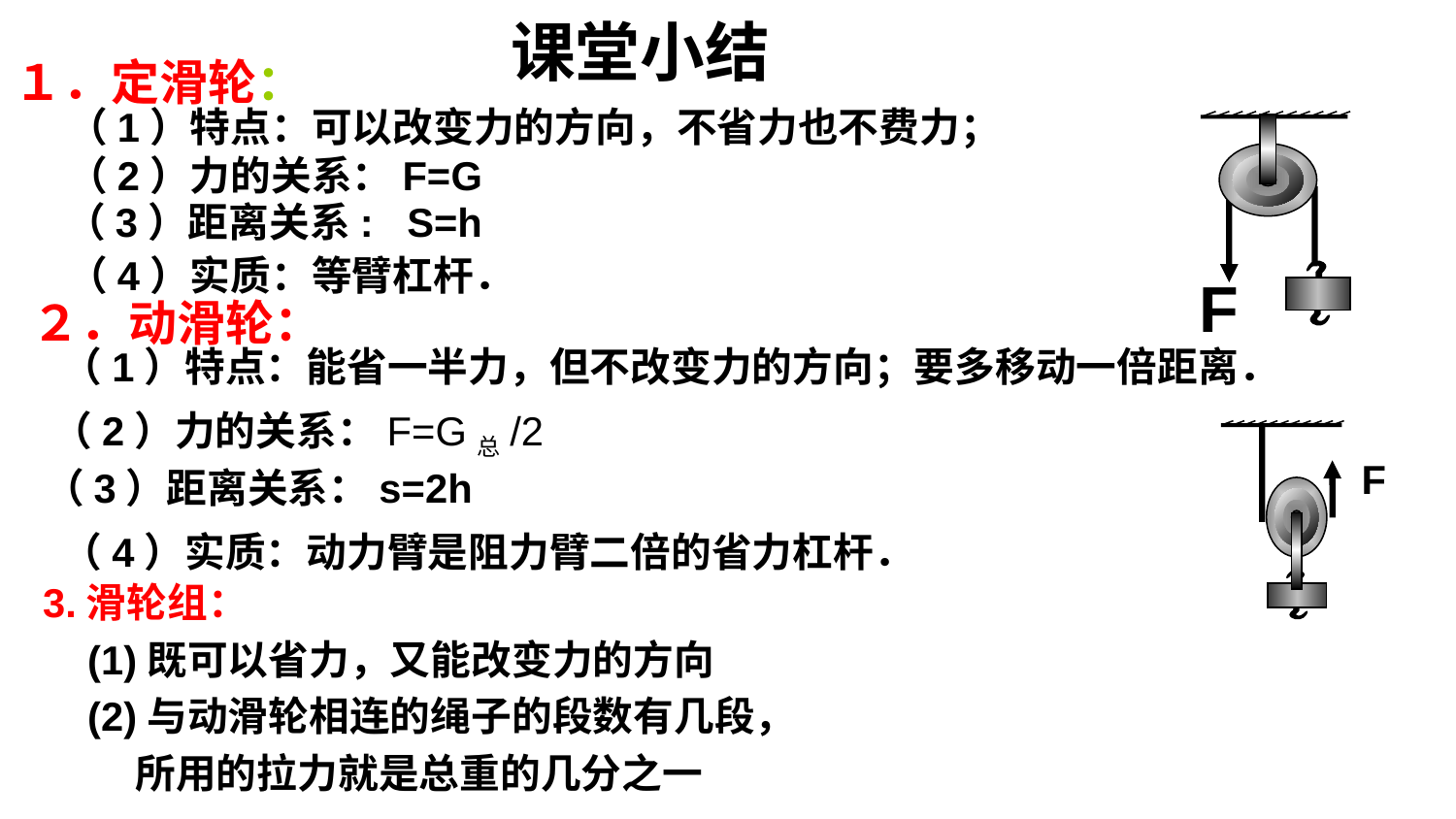

课堂小结
１．定滑轮：
（1）特点：可以改变力的方向，不省力也不费力；

F
（2）力的关系：F=G
（3）距离关系:   S=h
（4）实质：等臂杠杆．
２．动滑轮：
 （1）特点：能省一半力，但不改变力的方向；要多移动一倍距离．
   （2）力的关系：F=G总/2

F

    （3）距离关系：s=2h
 （4）实质：动力臂是阻力臂二倍的省力杠杆．
3.滑轮组：
    (1)既可以省力，又能改变力的方向
    (2)与动滑轮相连的绳子的段数有几段，
         所用的拉力就是总重的几分之一